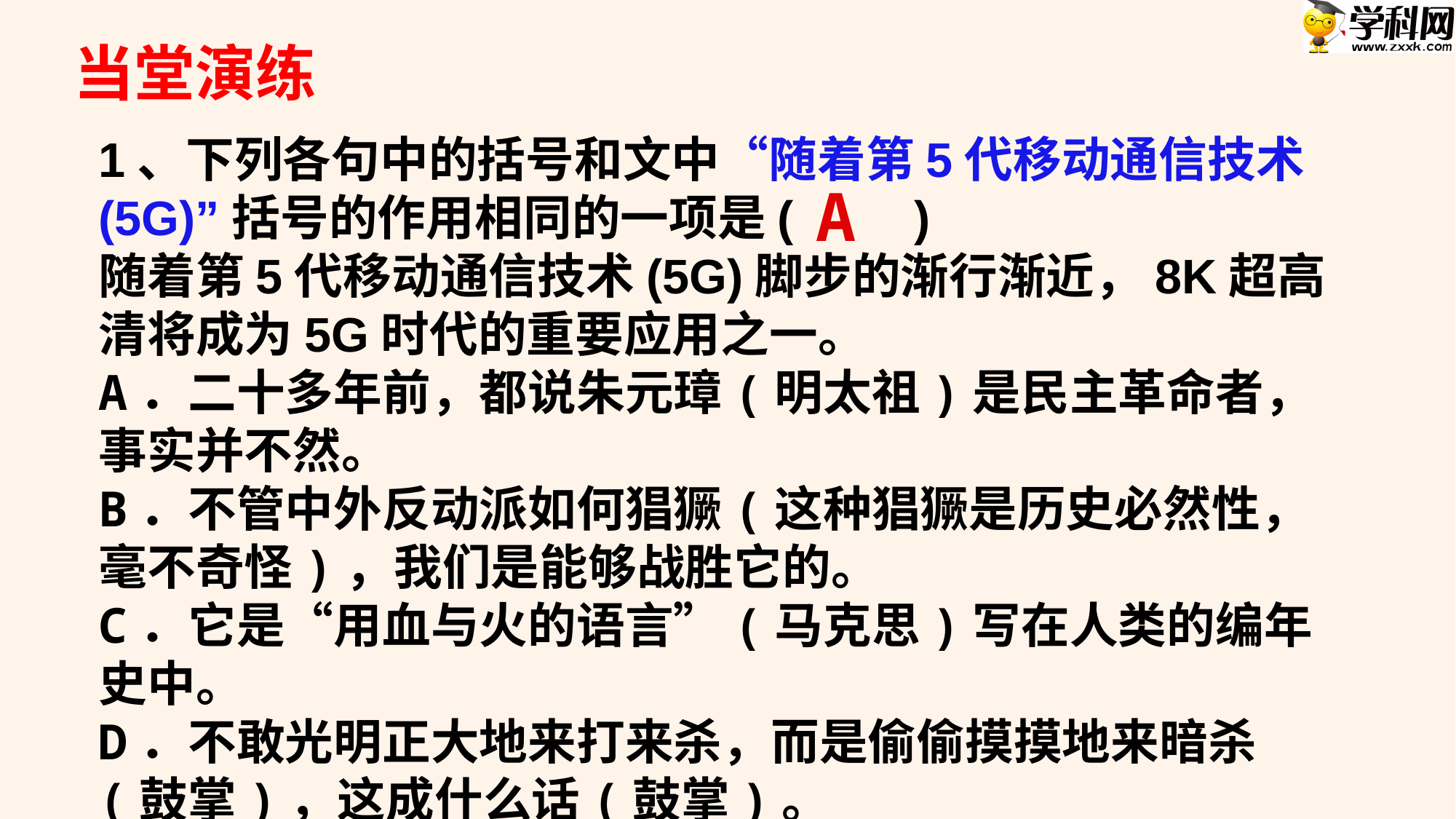

当堂演练
1、下列各句中的括号和文中“随着第5代移动通信技术(5G)”括号的作用相同的一项是(　　)
随着第5代移动通信技术(5G)脚步的渐行渐近，8K超高清将成为5G时代的重要应用之一。
A．二十多年前，都说朱元璋(明太祖)是民主革命者，事实并不然。
B．不管中外反动派如何猖獗(这种猖獗是历史必然性，毫不奇怪)，我们是能够战胜它的。
C．它是“用血与火的语言”(马克思)写在人类的编年史中。
D．不敢光明正大地来打来杀，而是偷偷摸摸地来暗杀(鼓掌)，这成什么话(鼓掌)。
A